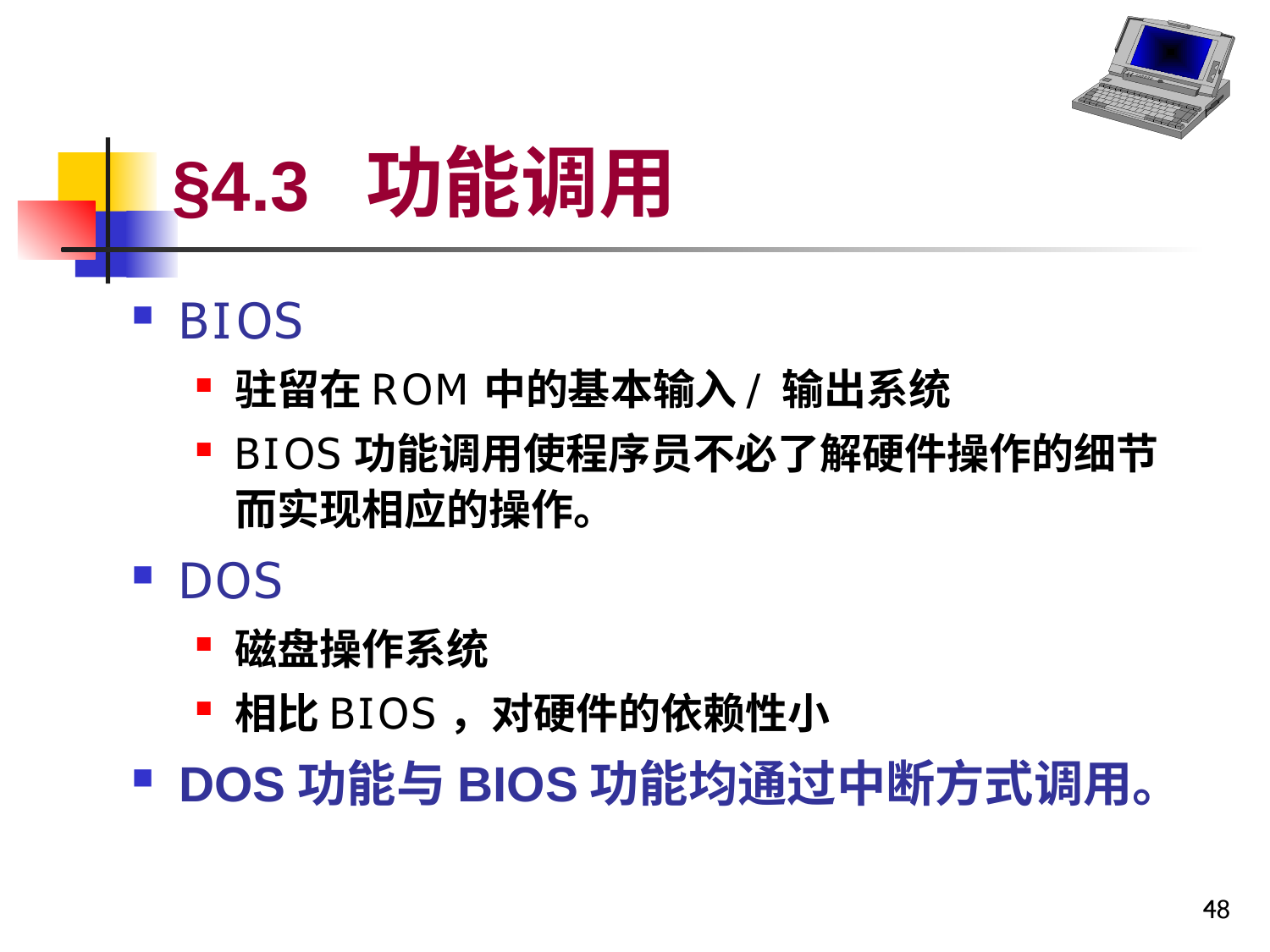

# §4.3  功能调用
BIOS
驻留在ROM中的基本输入/输出系统
BIOS功能调用使程序员不必了解硬件操作的细节而实现相应的操作。
DOS
磁盘操作系统
相比BIOS，对硬件的依赖性小
DOS功能与BIOS功能均通过中断方式调用。
48